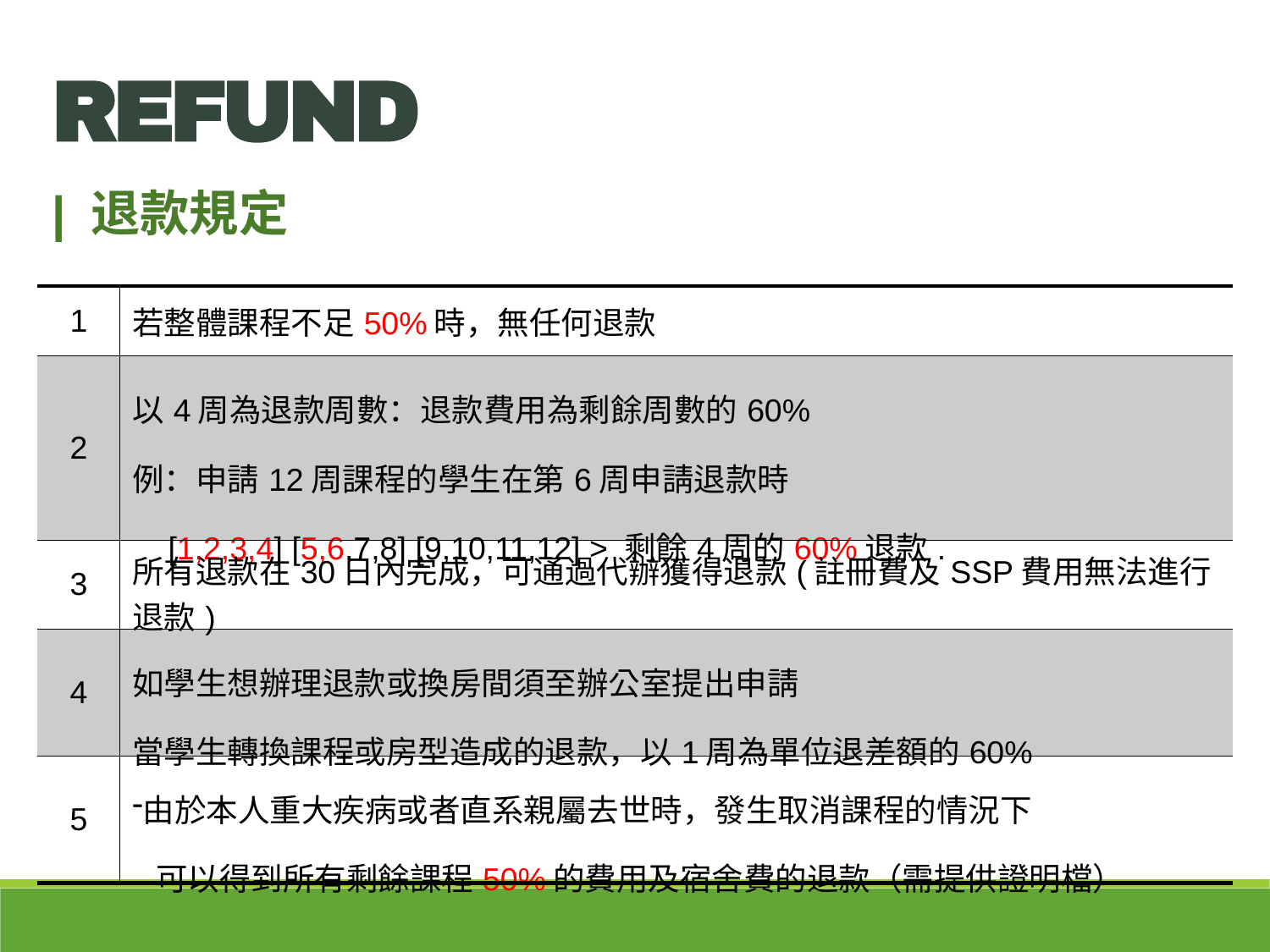

refund
| 退款規定
| 1 | 若整體課程不足50%時，無任何退款 |
| --- | --- |
| 2 | 以4周為退款周數：退款費用為剩餘周數的60% 例：申請12周課程的學生在第6周申請退款時 [1,2,3,4] [5,6,7,8] [9,10,11,12] > 剩餘4周的60%退款. |
| 3 | 所有退款在30日內完成，可通過代辦獲得退款(註冊費及SSP費用無法進行退款) |
| 4 | 如學生想辦理退款或換房間須至辦公室提出申請 當學生轉換課程或房型造成的退款，以1周為單位退差額的60% |
| 5 | 由於本人重大疾病或者直系親屬去世時，發生取消課程的情況下 可以得到所有剩餘課程50%的費用及宿舍費的退款（需提供證明檔） |